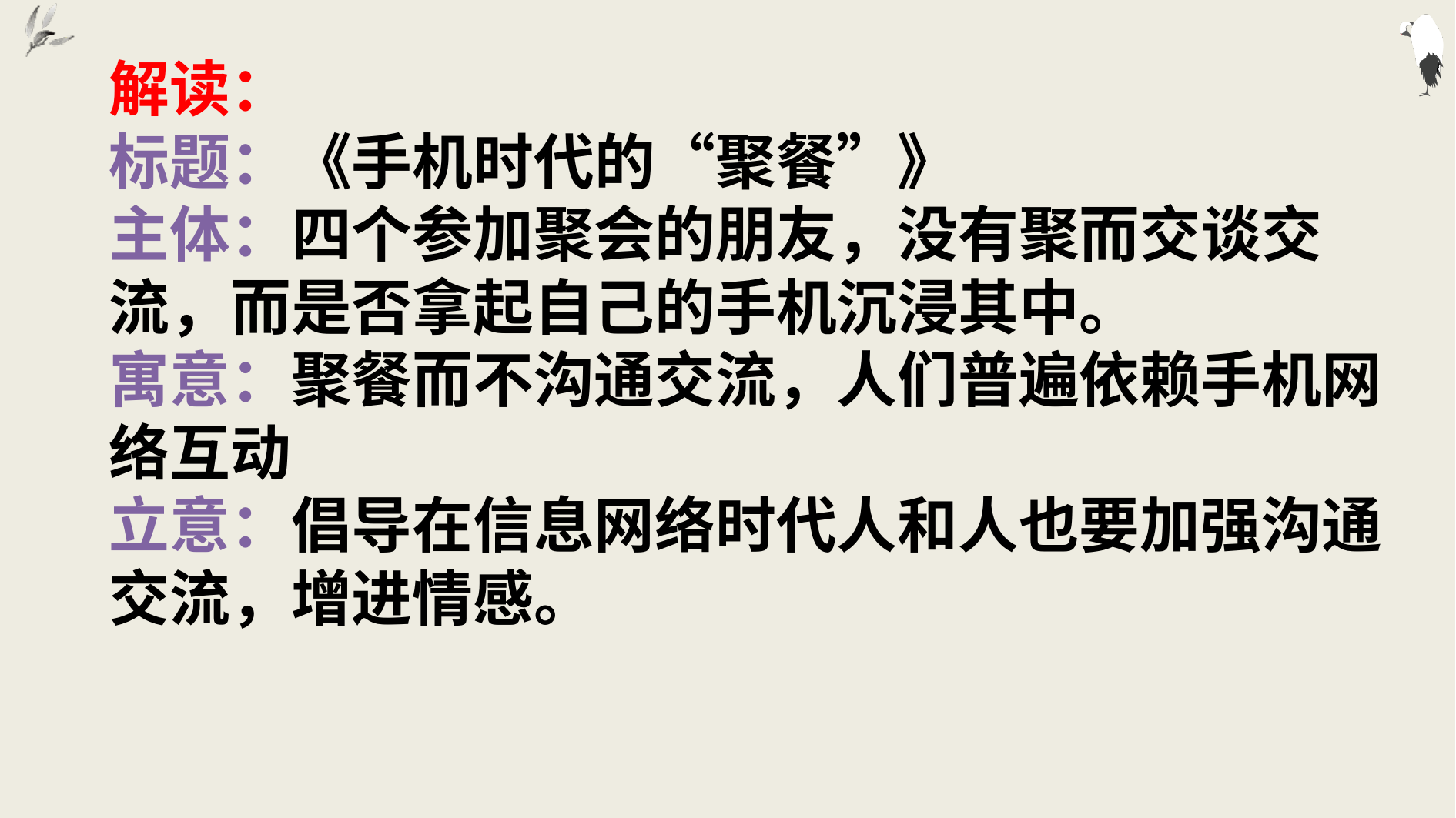

解读：
标题：《手机时代的“聚餐”》
主体：四个参加聚会的朋友，没有聚而交谈交流，而是否拿起自己的手机沉浸其中。
寓意：聚餐而不沟通交流，人们普遍依赖手机网络互动
立意：倡导在信息网络时代人和人也要加强沟通交流，增进情感。